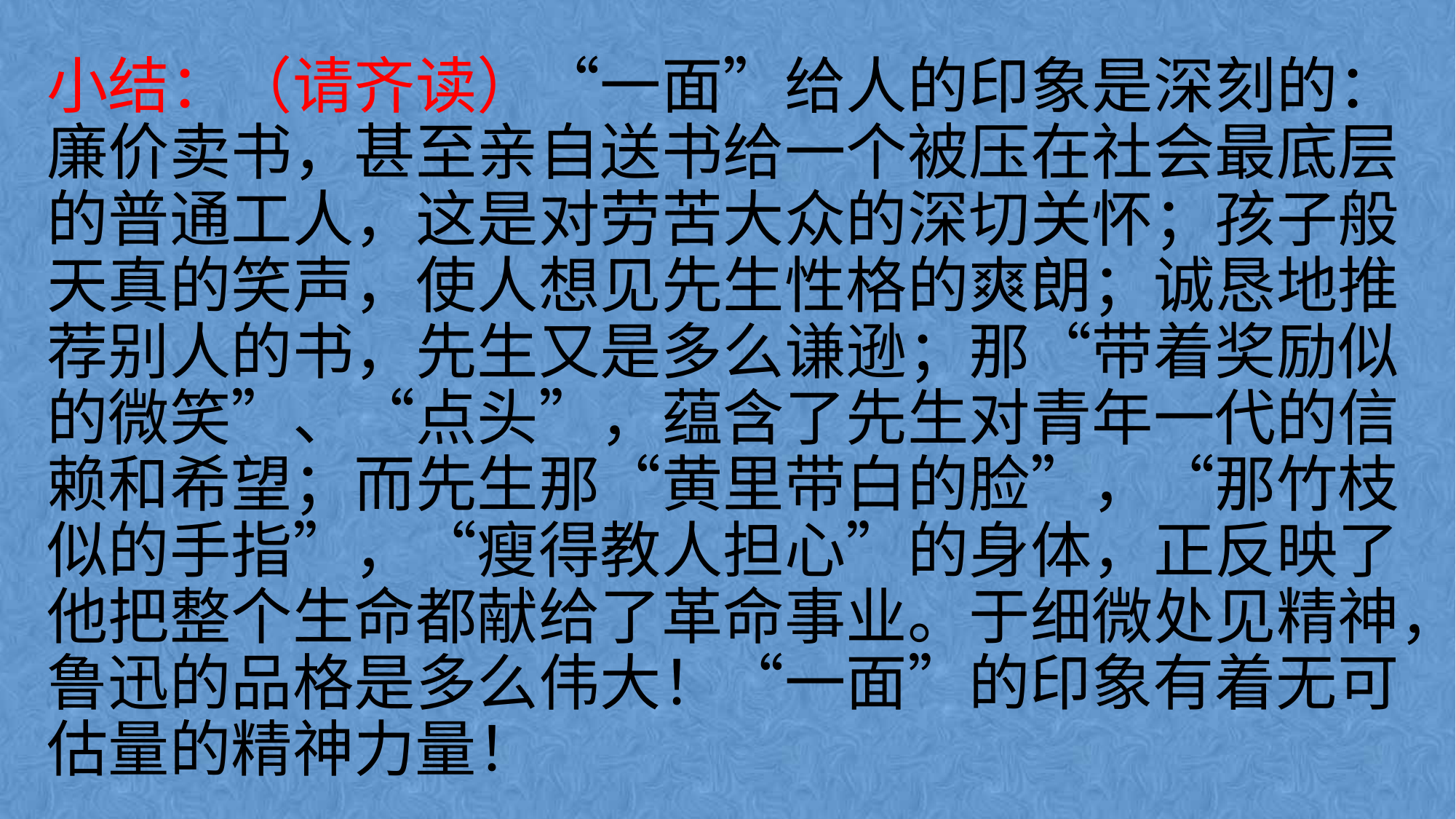

# 小结：（请齐读）“一面”给人的印象是深刻的：廉价卖书，甚至亲自送书给一个被压在社会最底层的普通工人，这是对劳苦大众的深切关怀；孩子般天真的笑声，使人想见先生性格的爽朗；诚恳地推荐别人的书，先生又是多么谦逊；那“带着奖励似的微笑”、“点头”，蕴含了先生对青年一代的信赖和希望；而先生那“黄里带白的脸”，“那竹枝似的手指”，“瘦得教人担心”的身体，正反映了他把整个生命都献给了革命事业。于细微处见精神，鲁迅的品格是多么伟大！“一面”的印象有着无可估量的精神力量！